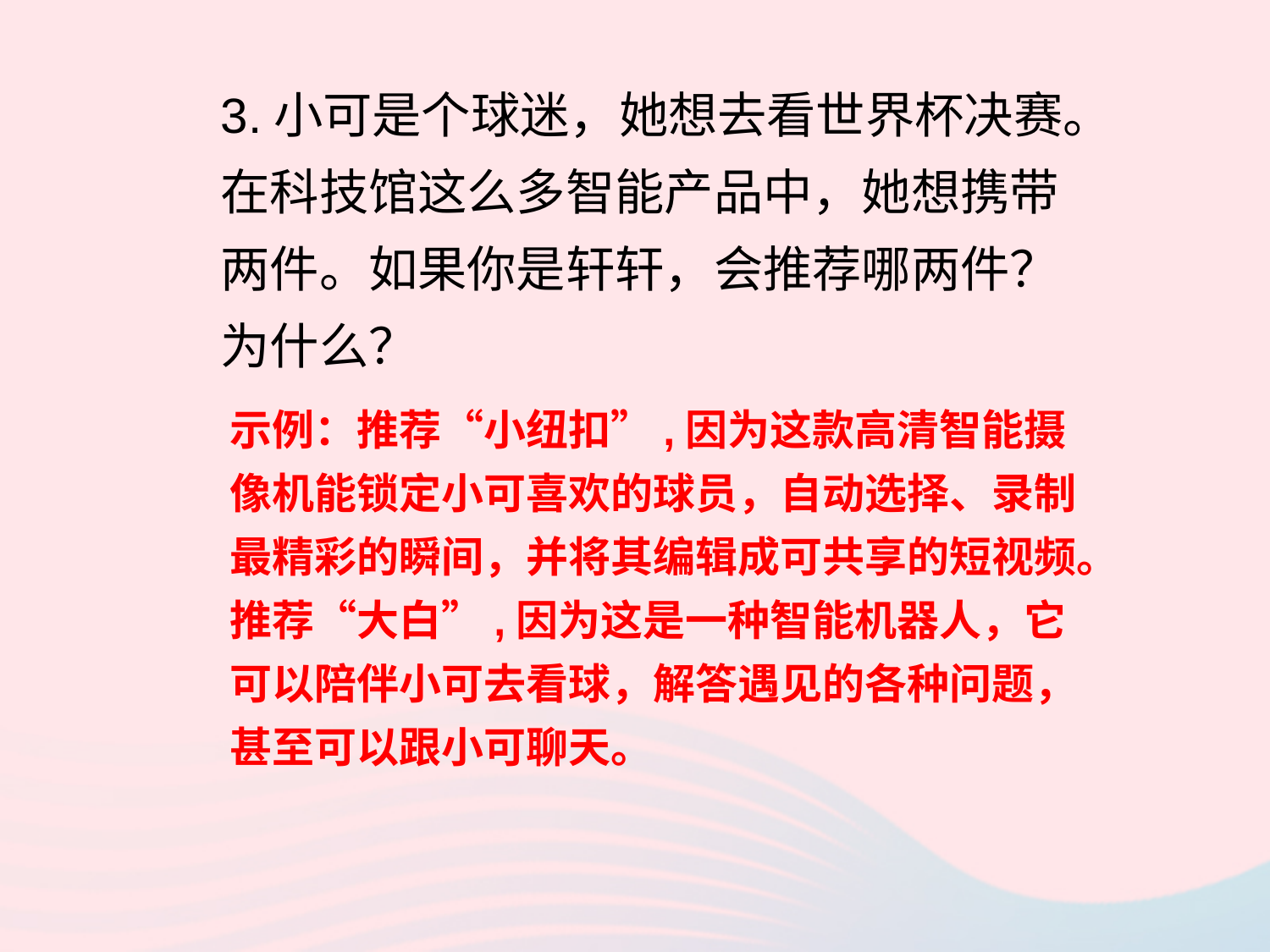

3.小可是个球迷，她想去看世界杯决赛。在科技馆这么多智能产品中，她想携带两件。如果你是轩轩，会推荐哪两件？为什么？
示例：推荐“小纽扣”,因为这款高清智能摄像机能锁定小可喜欢的球员，自动选择、录制最精彩的瞬间，并将其编辑成可共享的短视频。推荐“大白”,因为这是一种智能机器人，它可以陪伴小可去看球，解答遇见的各种问题，甚至可以跟小可聊天。